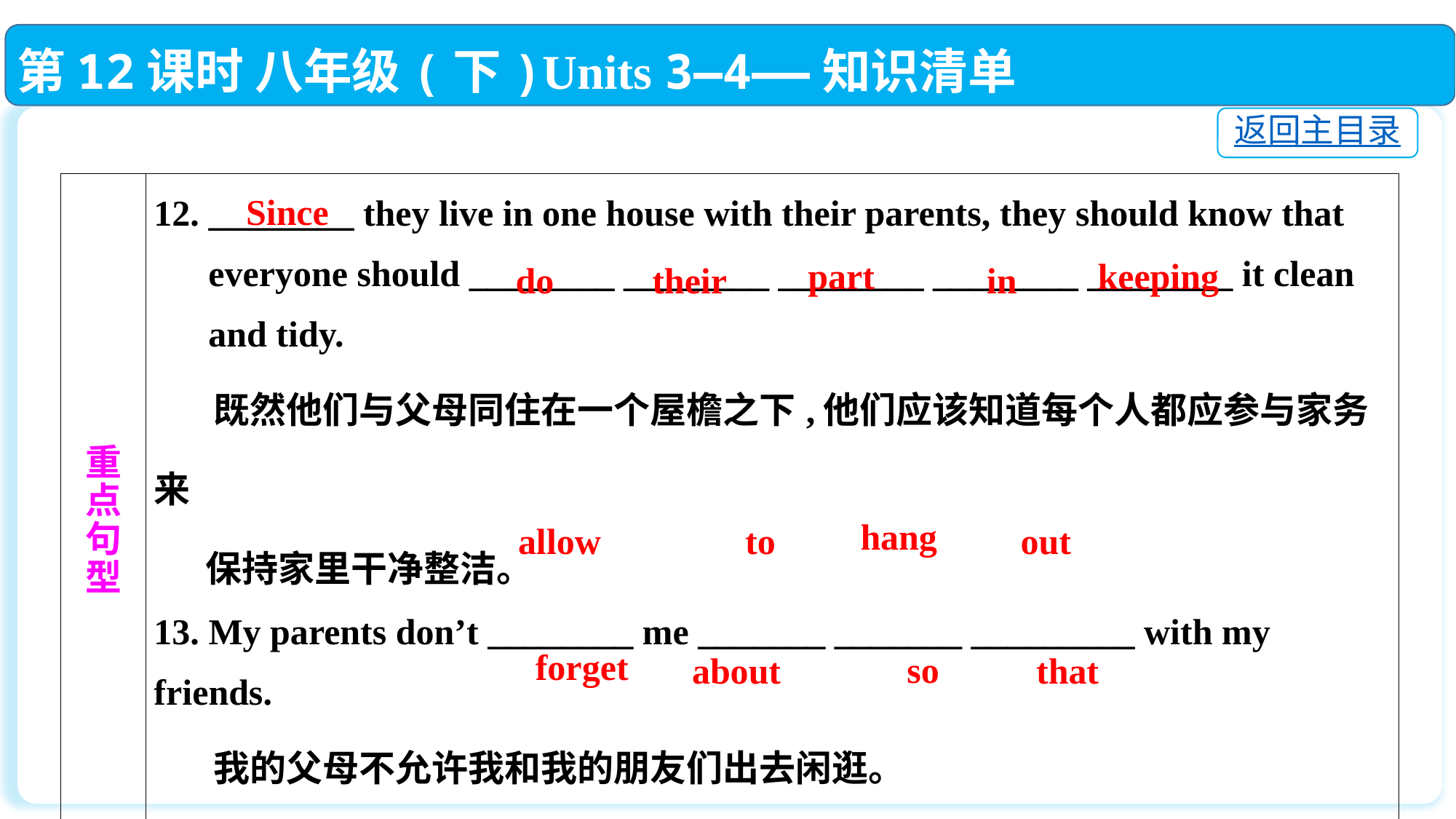

第12课时 八年级(下)Units 3—4——知识清单

返回主目录
| 重 点 句 型 | 12. \_\_\_\_\_\_\_\_ they live in one house with their parents, they should know that everyone should \_\_\_\_\_\_\_\_ \_\_\_\_\_\_\_\_ \_\_\_\_\_\_\_\_ \_\_\_\_\_\_\_\_ \_\_\_\_\_\_\_\_ it clean and tidy. 既然他们与父母同住在一个屋檐之下,他们应该知道每个人都应参与家务来 保持家里干净整洁。 13. My parents don’t \_\_\_\_\_\_\_\_ me \_\_\_\_\_\_\_ \_\_\_\_\_\_\_ \_\_\_\_\_\_\_\_\_ with my friends. 我的父母不允许我和我的朋友们出去闲逛。 14. But why don’t you \_\_\_\_\_\_\_\_ \_\_\_\_\_\_\_\_ it \_\_\_\_\_\_\_\_ \_\_\_\_\_\_\_\_ you can be friends again? 但为什么不把它忘了呢?这样你们就可以再做朋友了。 |
| --- | --- |
Since
part
keeping

do
their
in

hang
allow
out
 to
forget
so
about
that